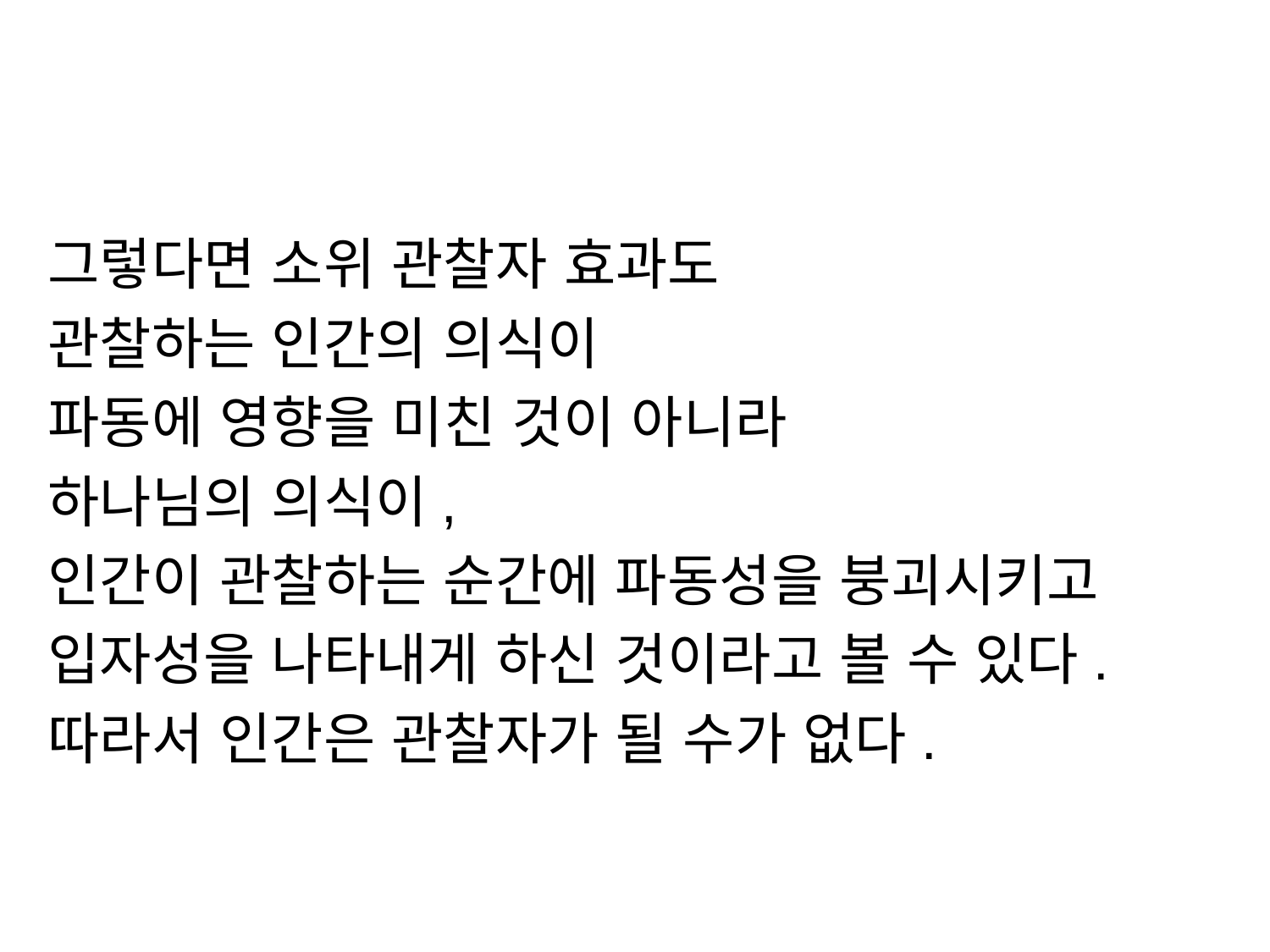

#
그렇다면 소위 관찰자 효과도
관찰하는 인간의 의식이
파동에 영향을 미친 것이 아니라
하나님의 의식이,
인간이 관찰하는 순간에 파동성을 붕괴시키고
입자성을 나타내게 하신 것이라고 볼 수 있다.
따라서 인간은 관찰자가 될 수가 없다.